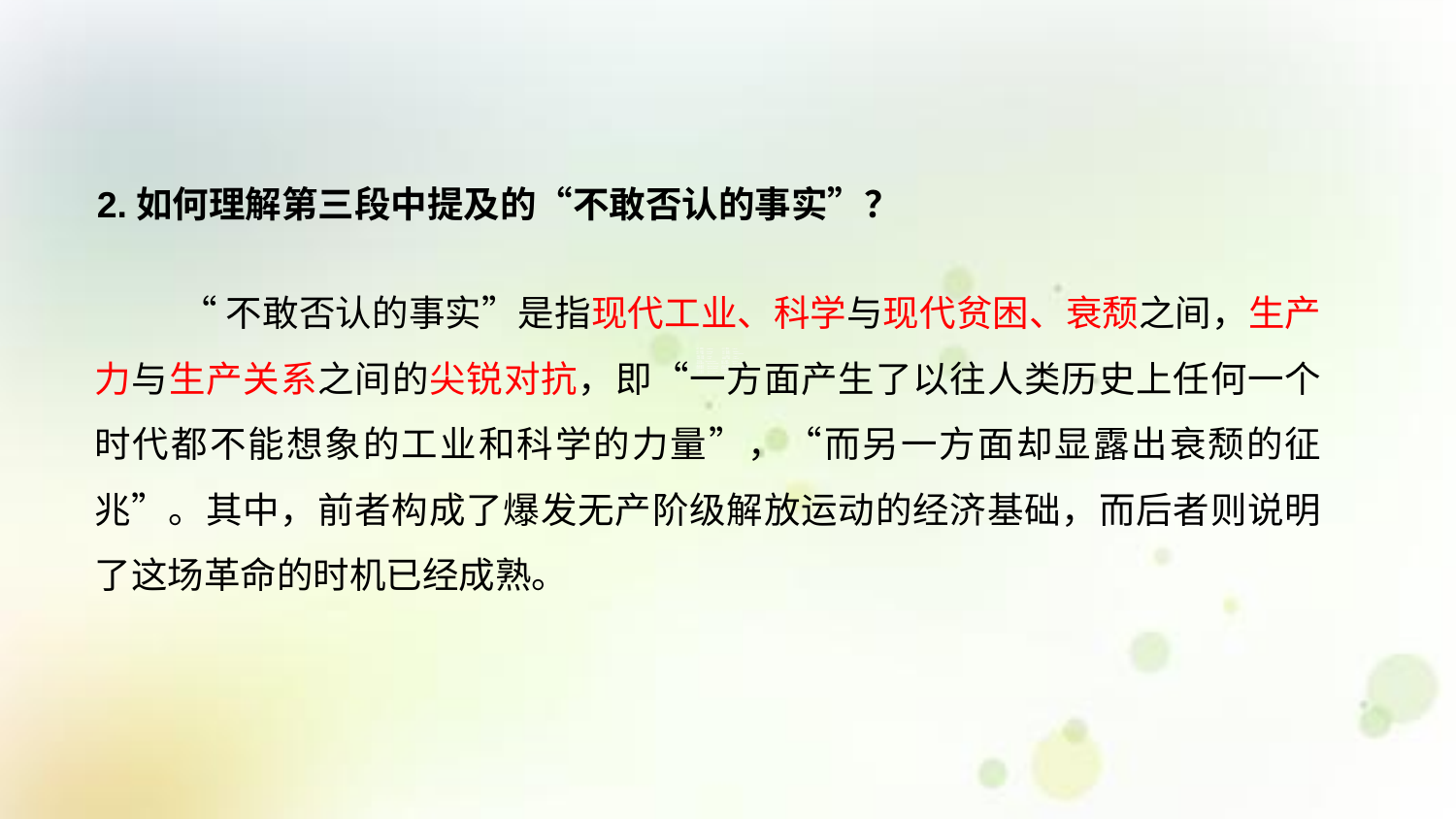

2.如何理解第三段中提及的“不敢否认的事实”？
“不敢否认的事实”是指现代工业、科学与现代贫困、衰颓之间，生产力与生产关系之间的尖锐对抗，即“一方面产生了以往人类历史上任何一个时代都不能想象的工业和科学的力量”，“而另一方面却显露出衰颓的征兆”。其中，前者构成了爆发无产阶级解放运动的经济基础，而后者则说明了这场革命的时机已经成熟。